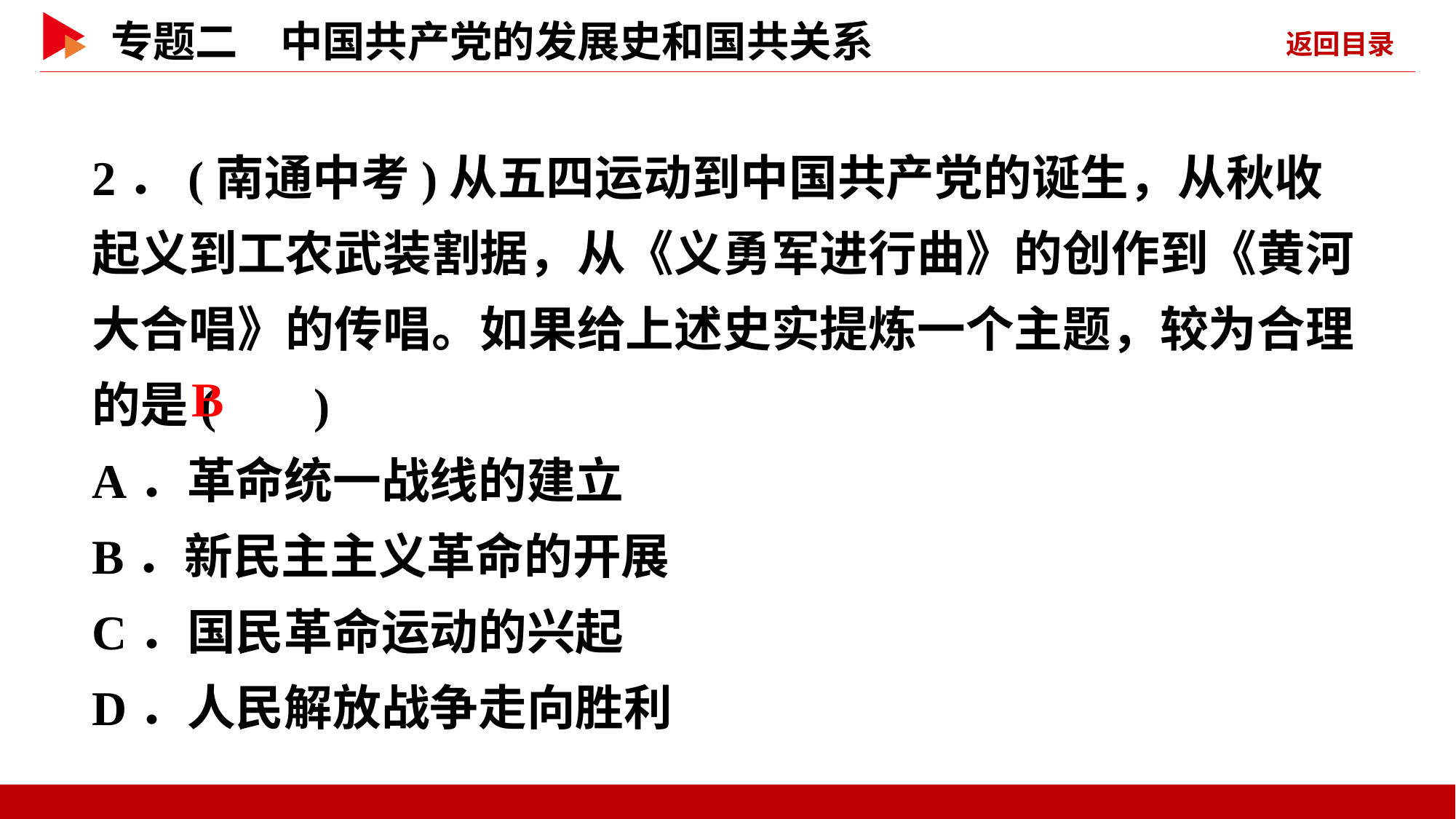

2．(南通中考)从五四运动到中国共产党的诞生，从秋收起义到工农武装割据，从《义勇军进行曲》的创作到《黄河大合唱》的传唱。如果给上述史实提炼一个主题，较为合理的是(        )
A．革命统一战线的建立
B．新民主主义革命的开展
C．国民革命运动的兴起
D．人民解放战争走向胜利
   B